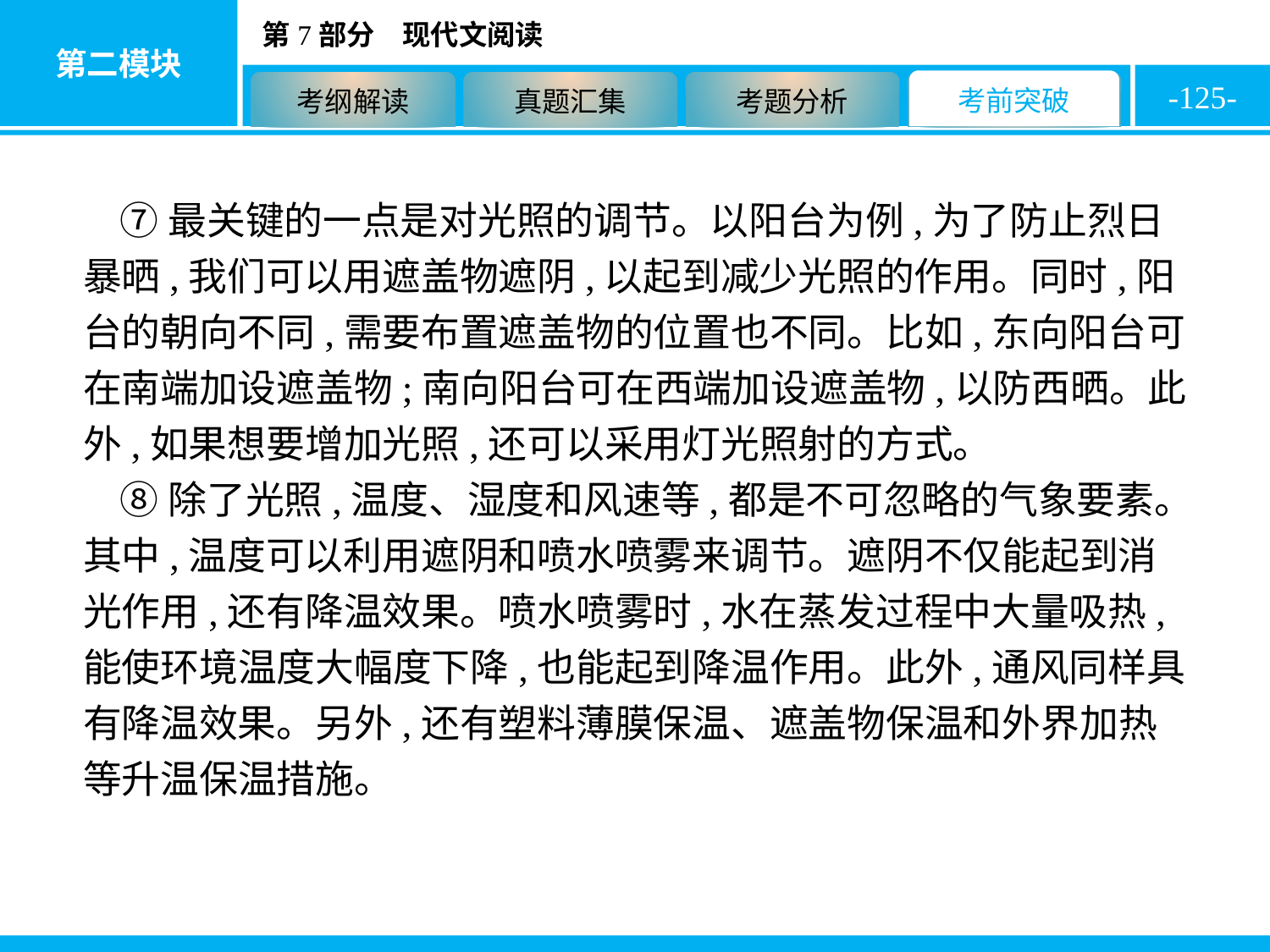

-125-
⑦最关键的一点是对光照的调节。以阳台为例,为了防止烈日暴晒,我们可以用遮盖物遮阴,以起到减少光照的作用。同时,阳台的朝向不同,需要布置遮盖物的位置也不同。比如,东向阳台可在南端加设遮盖物;南向阳台可在西端加设遮盖物,以防西晒。此外,如果想要增加光照,还可以采用灯光照射的方式。
⑧除了光照,温度、湿度和风速等,都是不可忽略的气象要素。其中,温度可以利用遮阴和喷水喷雾来调节。遮阴不仅能起到消光作用,还有降温效果。喷水喷雾时,水在蒸发过程中大量吸热,能使环境温度大幅度下降,也能起到降温作用。此外,通风同样具有降温效果。另外,还有塑料薄膜保温、遮盖物保温和外界加热等升温保温措施。